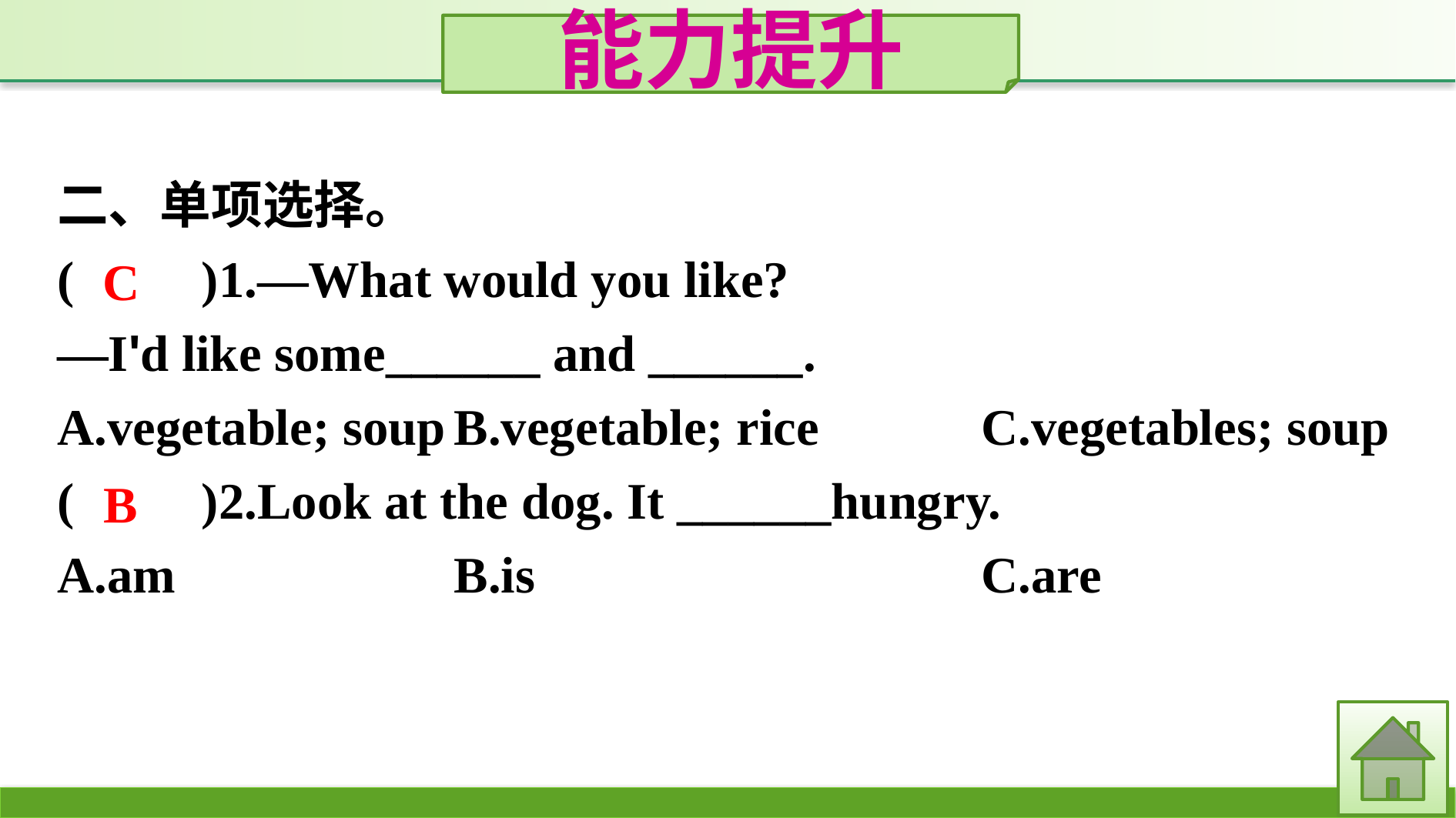

能力提升
二、单项选择。
(　　)1.—What would you like?
—I'd like some______ and ______.
A.vegetable; soup	B.vegetable; rice		C.vegetables; soup
(　　)2.Look at the dog. It ______hungry.
A.am			B.is					C.are
C
B